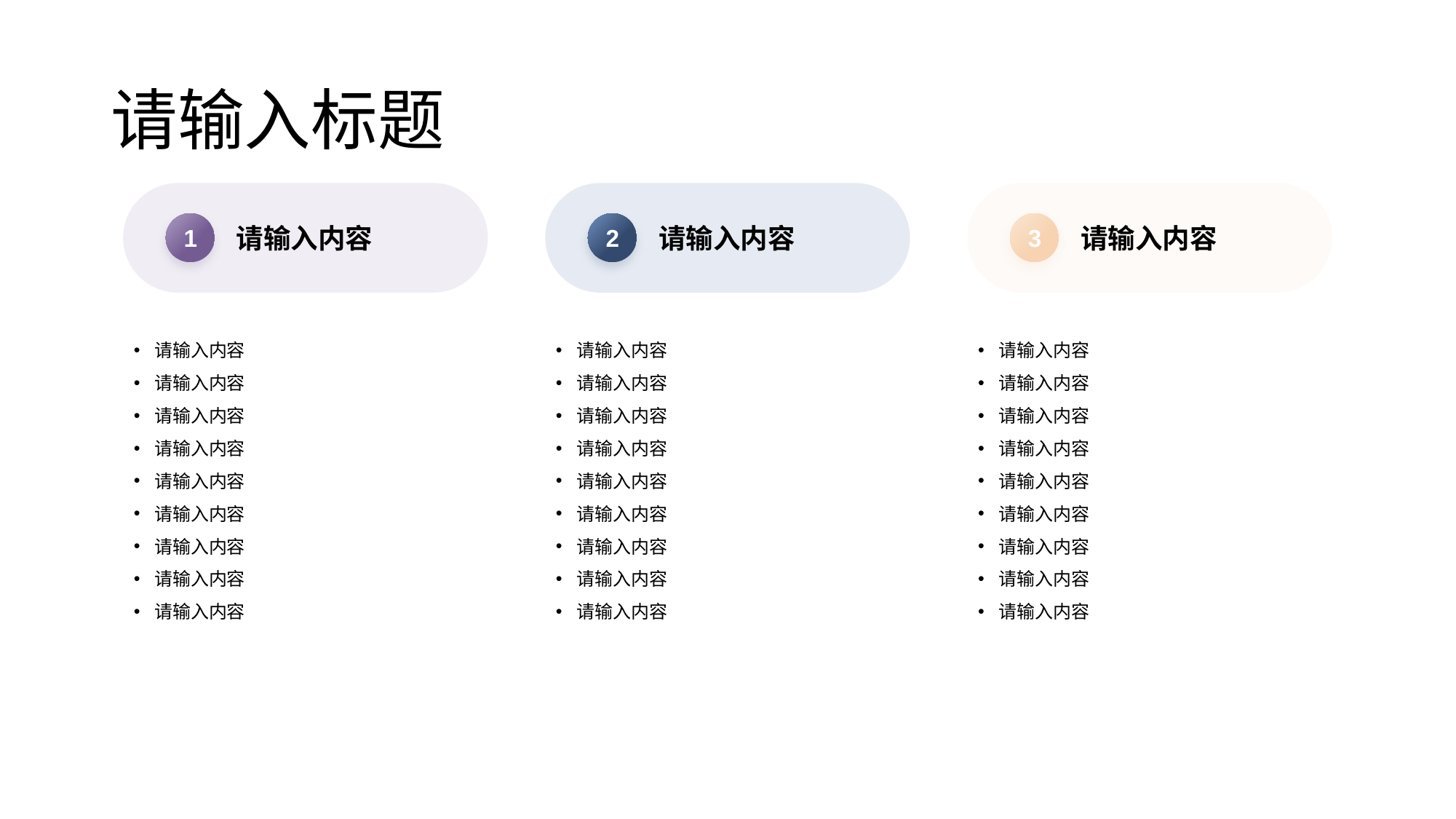

# 请输入标题

1
2
3
请输入内容
请输入内容
请输入内容
请输入内容
请输入内容
请输入内容
请输入内容
请输入内容
请输入内容
请输入内容
请输入内容
请输入内容

请输入内容
请输入内容
请输入内容
请输入内容
请输入内容
请输入内容
请输入内容
请输入内容
请输入内容

请输入内容
请输入内容
请输入内容
请输入内容
请输入内容
请输入内容
请输入内容
请输入内容
请输入内容